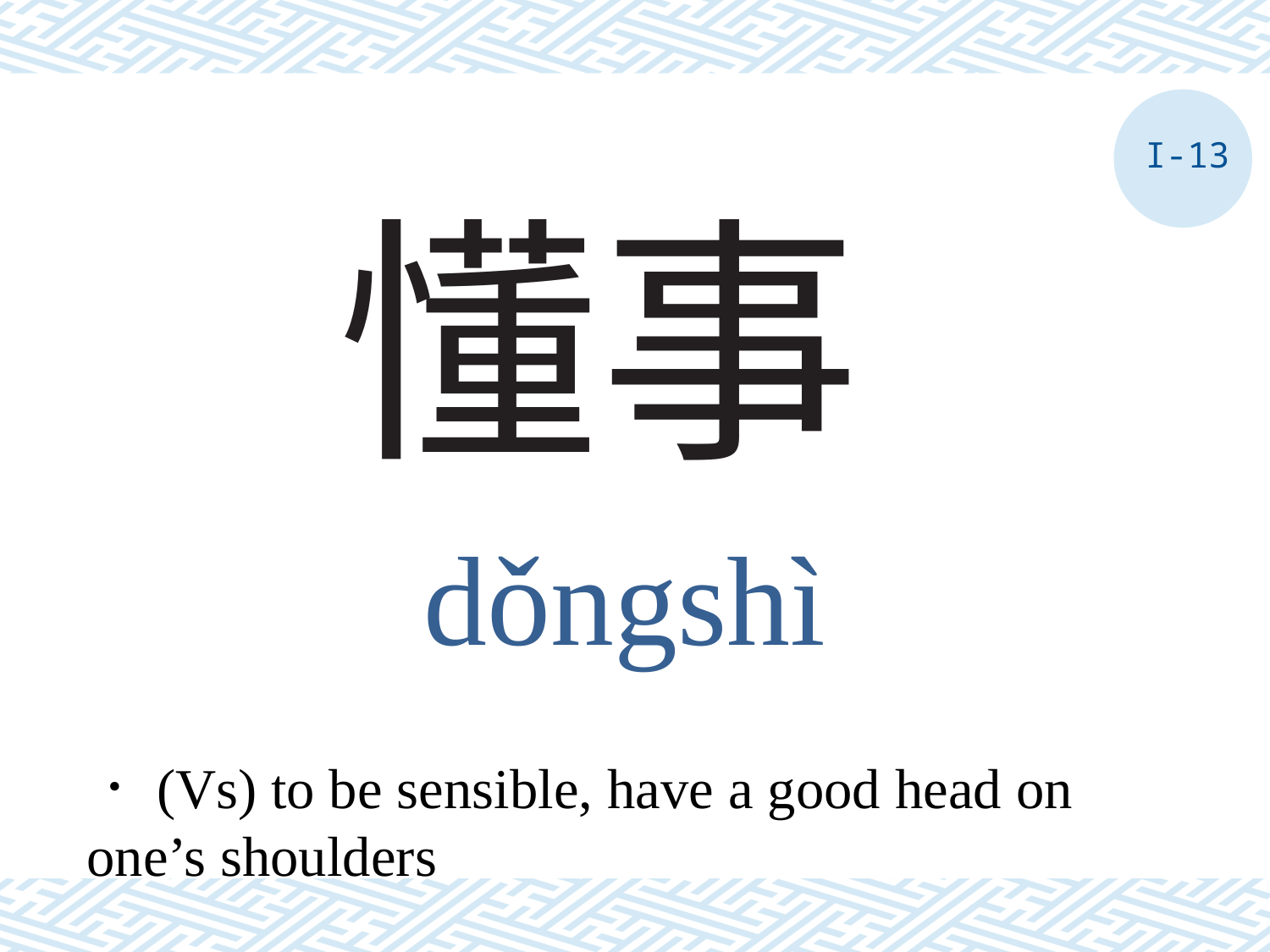

I-13

# 懂事
dǒngshì
．(Vs) to be sensible, have a good head on one’s shoulders